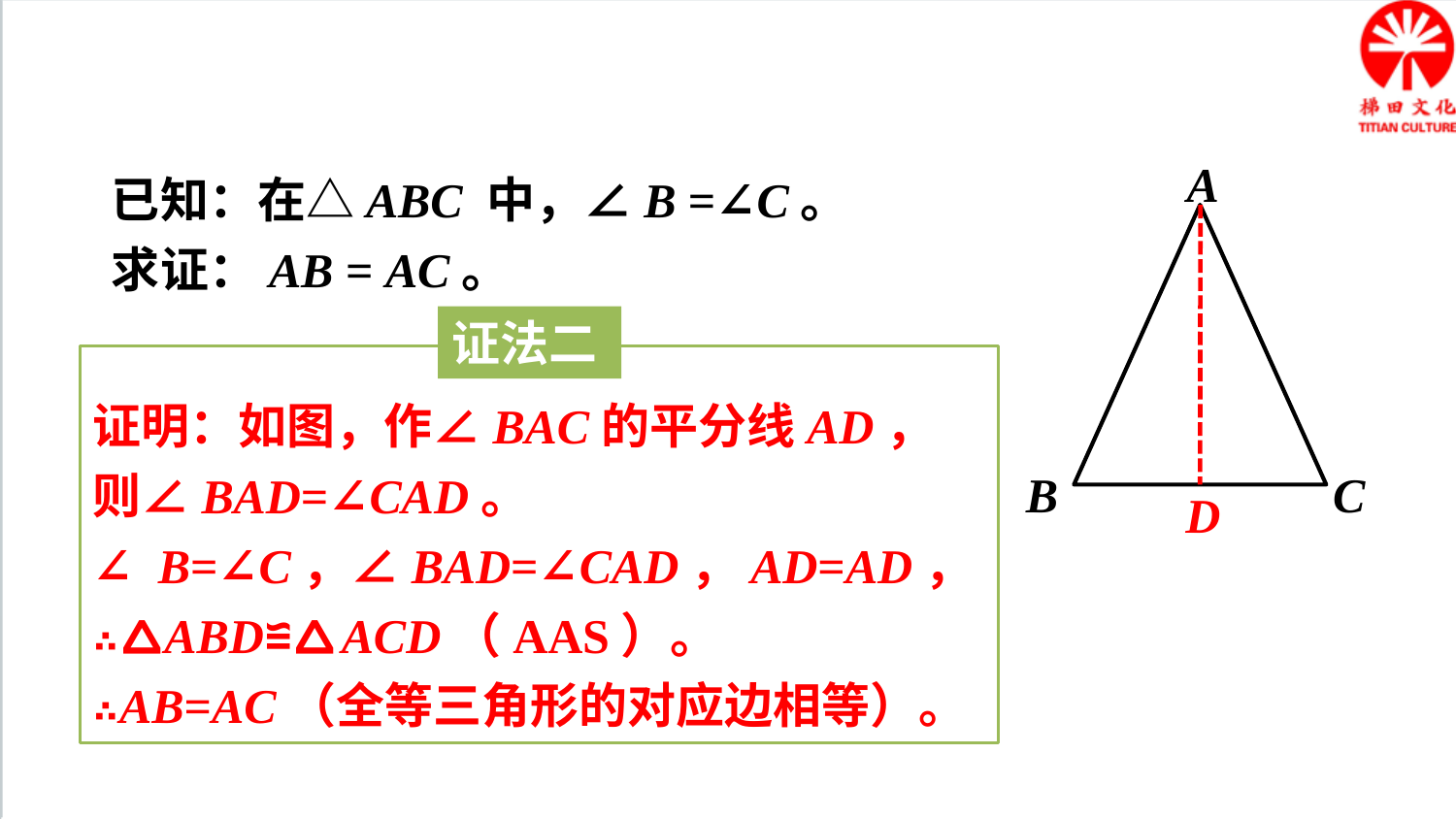

A

C
B
已知：在△ABC 中，∠B =∠C。
求证：AB = AC。
D
证法二

证明：如图，作∠BAC的平分线AD，则∠BAD=∠CAD。
∵∠B=∠C，∠BAD=∠CAD，AD=AD，
∴△ABD≌△ACD（AAS）。
∴AB=AC（全等三角形的对应边相等）。